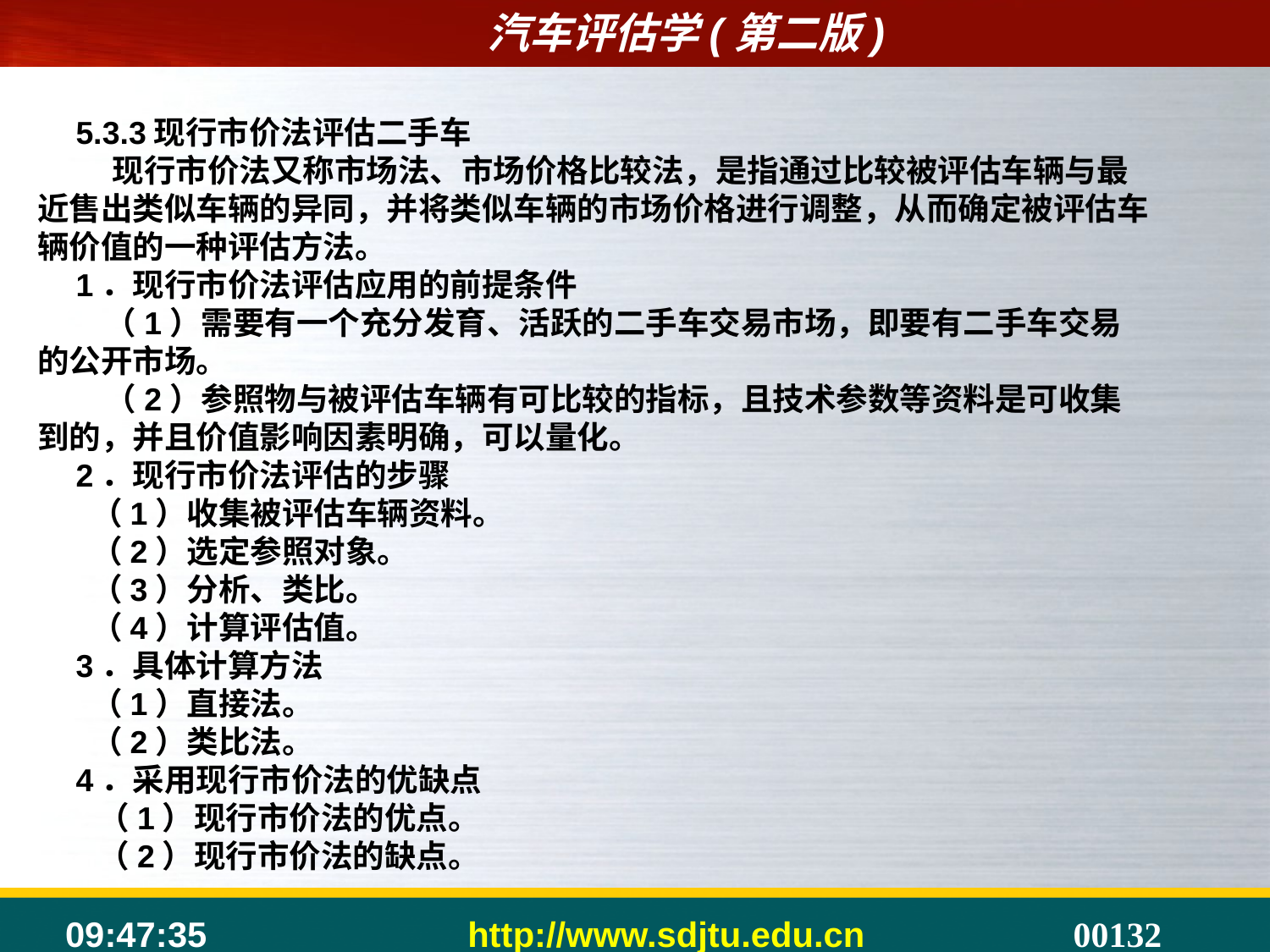

5.3.3现行市价法评估二手车
    现行市价法又称市场法、市场价格比较法，是指通过比较被评估车辆与最近售出类似车辆的异同，并将类似车辆的市场价格进行调整，从而确定被评估车辆价值的一种评估方法。
1．现行市价法评估应用的前提条件
   （1）需要有一个充分发育、活跃的二手车交易市场，即要有二手车交易的公开市场。
   （2）参照物与被评估车辆有可比较的指标，且技术参数等资料是可收集到的，并且价值影响因素明确，可以量化。
2．现行市价法评估的步骤
 （1）收集被评估车辆资料。
 （2）选定参照对象。
 （3）分析、类比。
 （4）计算评估值。
3．具体计算方法
 （1）直接法。
 （2）类比法。
4．采用现行市价法的优缺点
  （1）现行市价法的优点。
  （2）现行市价法的缺点。